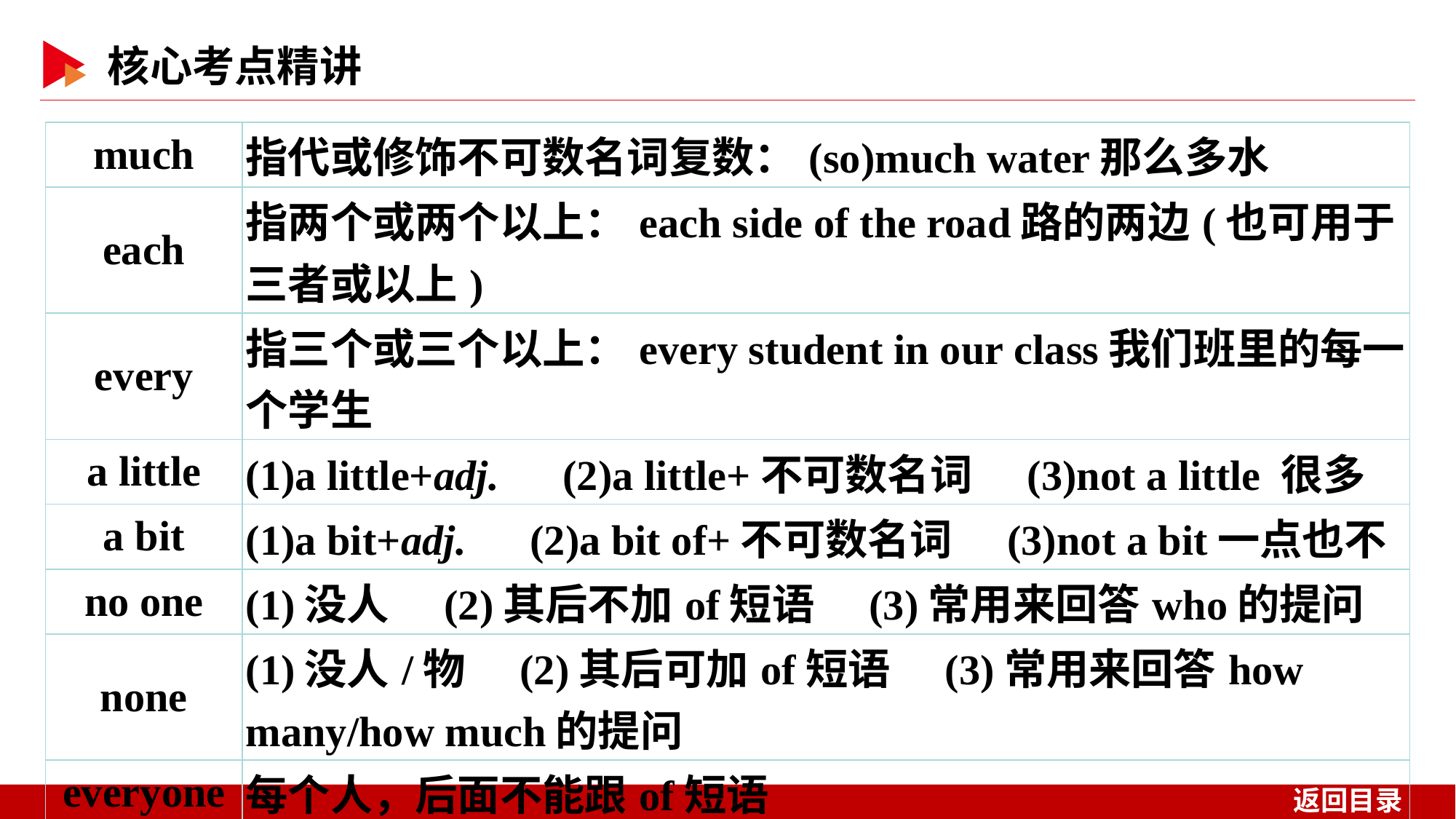

| much | 指代或修饰不可数名词复数：(so)much water那么多水 |
| --- | --- |
| each | 指两个或两个以上：each side of the road路的两边(也可用于三者或以上) |
| every | 指三个或三个以上：every student in our class我们班里的每一个学生 |
| a little | (1)a little+adj.　(2)a little+不可数名词　(3)not a little 很多 |
| a bit | (1)a bit+adj.　(2)a bit of+不可数名词　(3)not a bit一点也不 |
| no one | (1)没人　(2)其后不加of短语　(3)常用来回答who的提问 |
| none | (1)没人/物　(2)其后可加of短语　(3)常用来回答how many/how much的提问 |
| everyone | 每个人，后面不能跟of短语 |
| every one | 每一个，常指物，后面可跟of短语 |